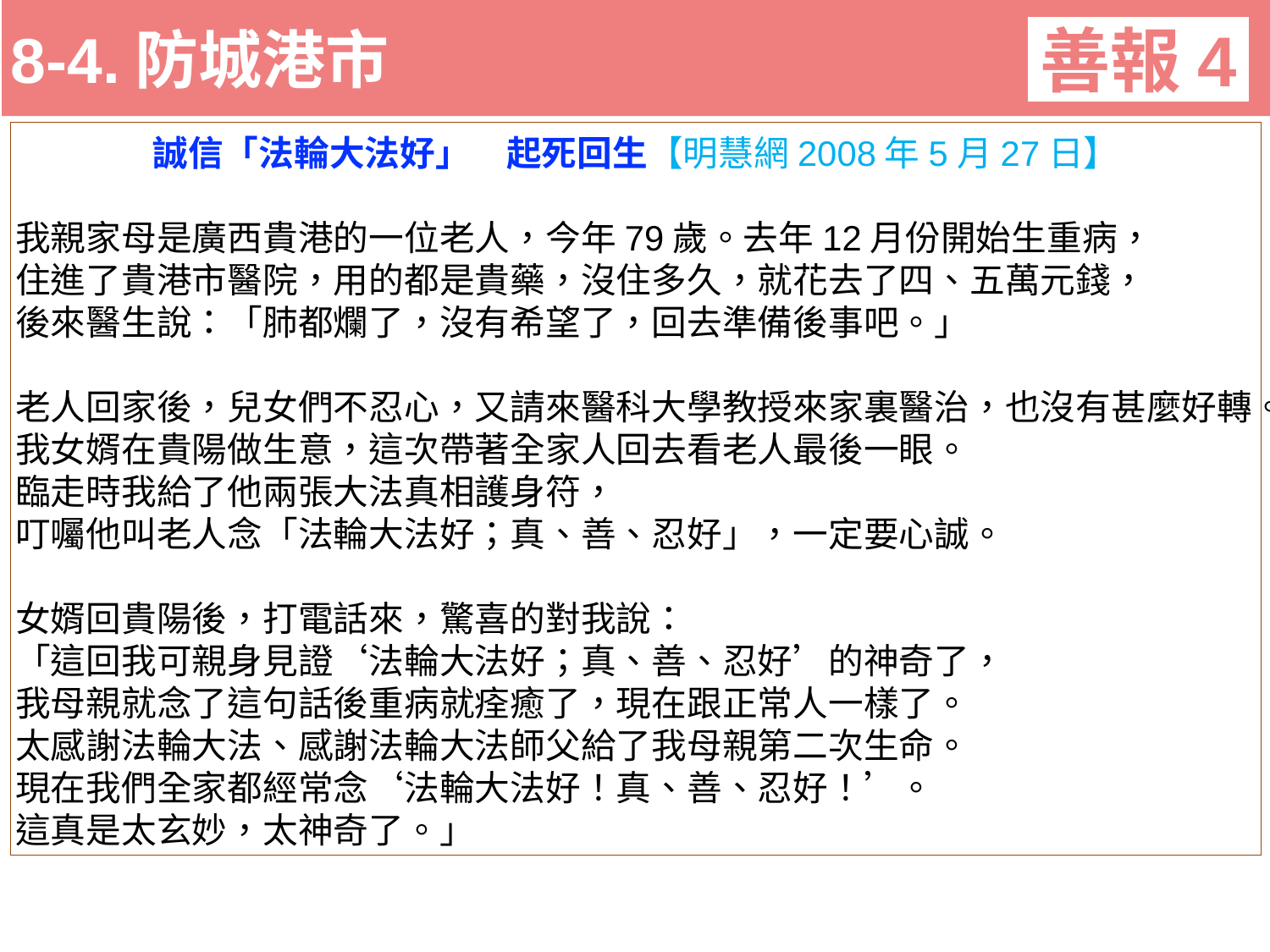

8-4.防城港市
善報4
11-3. XX市官員惡報實例
誠信「法輪大法好」　起死回生【明慧網2008年5月27日】

我親家母是廣西貴港的一位老人，今年79歲。去年12月份開始生重病，
住進了貴港市醫院，用的都是貴藥，沒住多久，就花去了四、五萬元錢，
後來醫生說：「肺都爛了，沒有希望了，回去準備後事吧。」

老人回家後，兒女們不忍心，又請來醫科大學教授來家裏醫治，也沒有甚麼好轉。我女婿在貴陽做生意，這次帶著全家人回去看老人最後一眼。
臨走時我給了他兩張大法真相護身符，
叮囑他叫老人念「法輪大法好；真、善、忍好」，一定要心誠。

女婿回貴陽後，打電話來，驚喜的對我說：
「這回我可親身見證‘法輪大法好；真、善、忍好’的神奇了，
我母親就念了這句話後重病就痊癒了，現在跟正常人一樣了。
太感謝法輪大法、感謝法輪大法師父給了我母親第二次生命。
現在我們全家都經常念‘法輪大法好！真、善、忍好！’。
這真是太玄妙，太神奇了。」